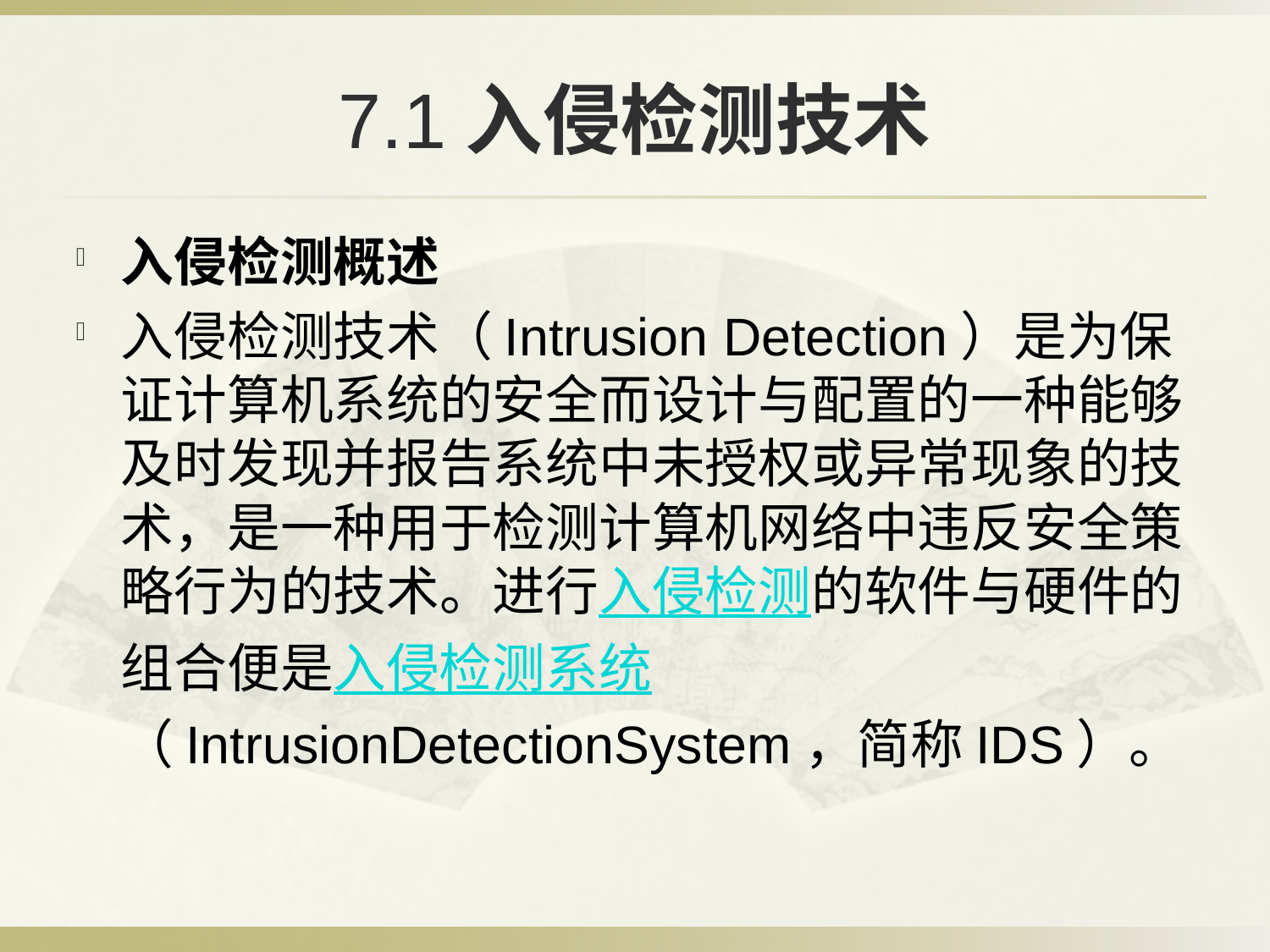

# 7.1入侵检测技术
入侵检测概述
入侵检测技术（Intrusion Detection）是为保证计算机系统的安全而设计与配置的一种能够及时发现并报告系统中未授权或异常现象的技术，是一种用于检测计算机网络中违反安全策略行为的技术。进行入侵检测的软件与硬件的组合便是入侵检测系统（IntrusionDetectionSystem，简称IDS）。